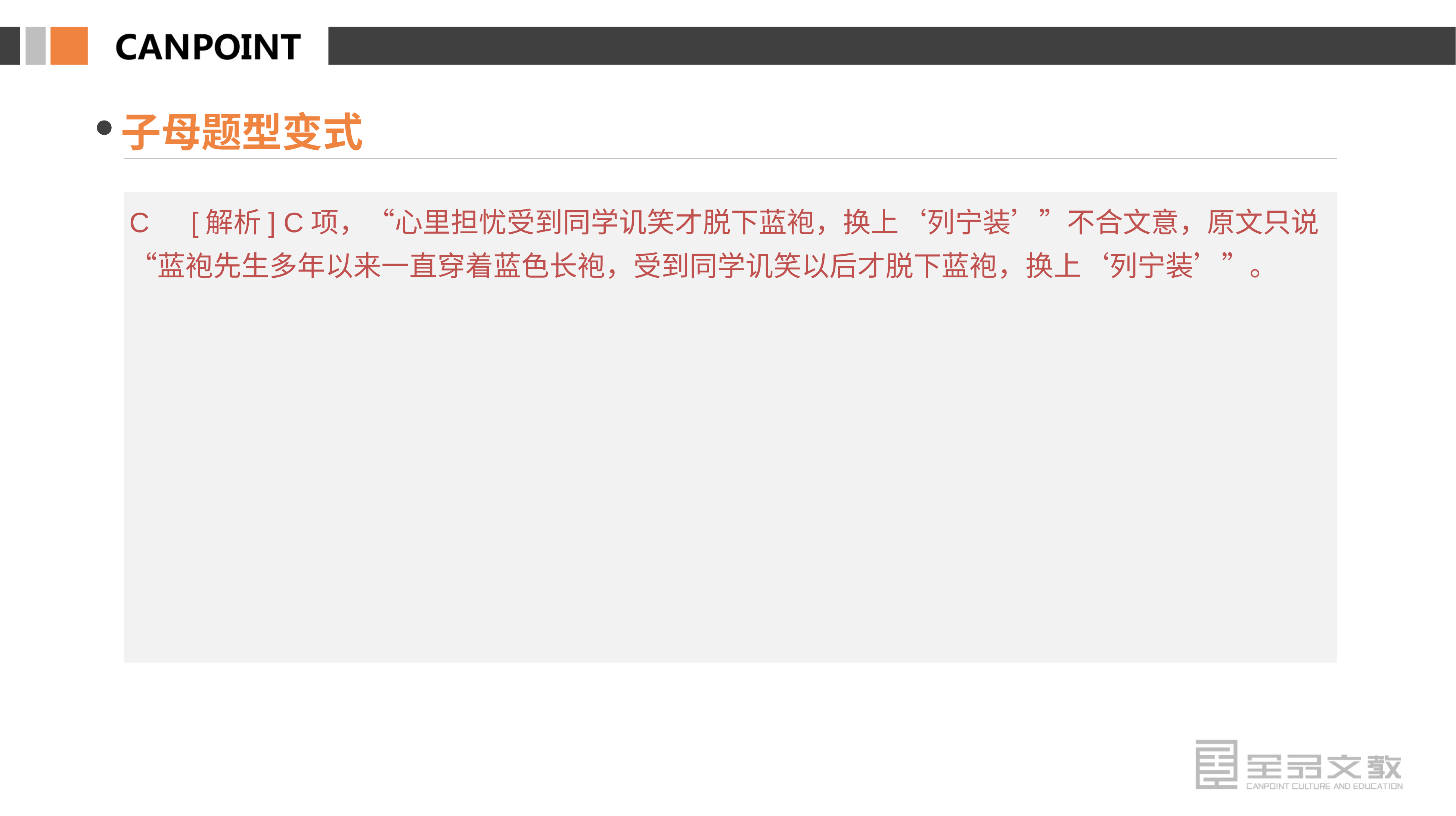

子母题型变式

C　[解析] C项，“心里担忧受到同学讥笑才脱下蓝袍，换上‘列宁装’”不合文意，原文只说“蓝袍先生多年以来一直穿着蓝色长袍，受到同学讥笑以后才脱下蓝袍，换上‘列宁装’”。